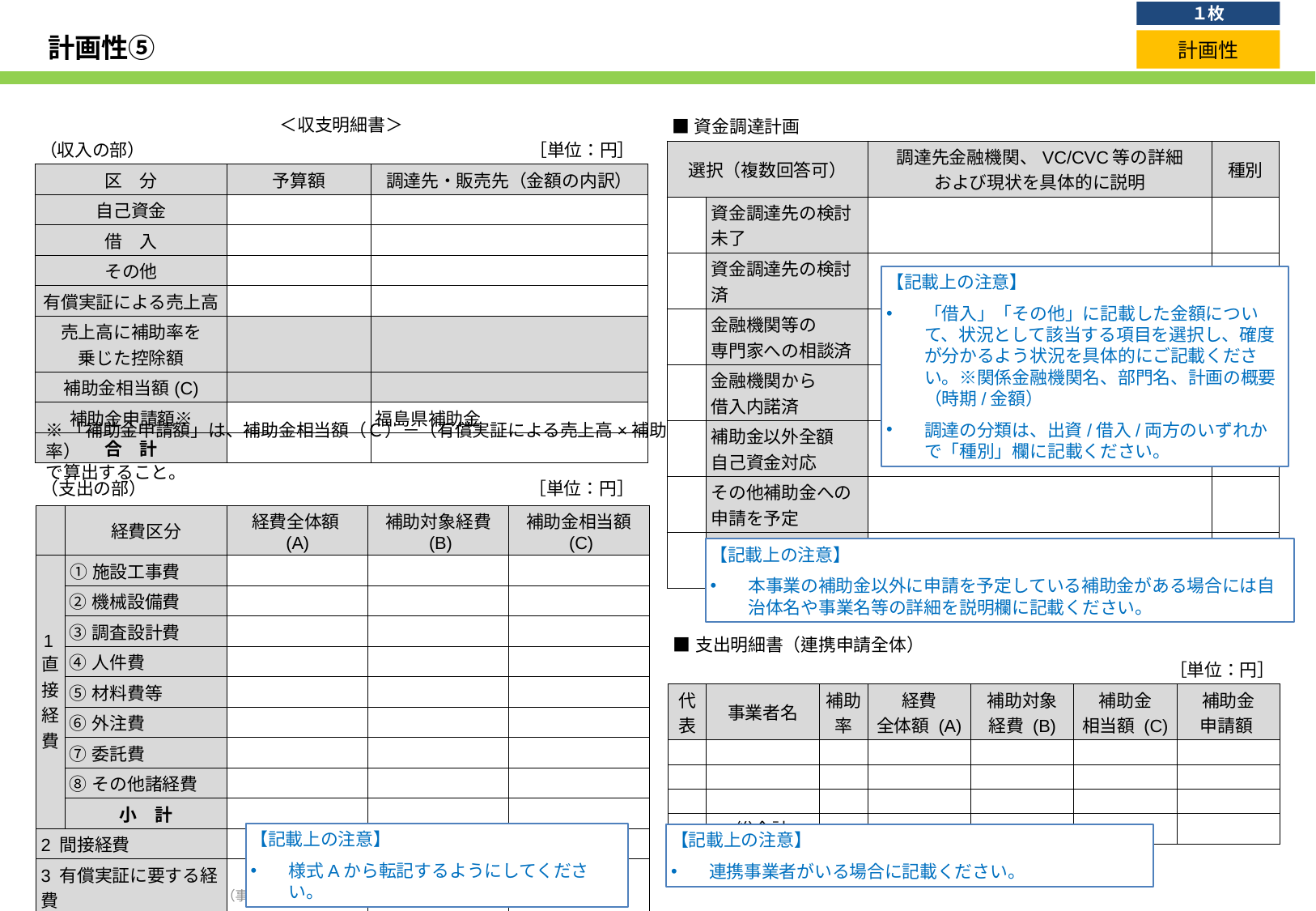

１枚
# 計画性⑤
計画性
| ＜収支明細書＞ （収入の部） 　　　　　　　　　　　　　　　　　　　　 　 ［単位：円］ |  |  |
| --- | --- | --- |
| 区　分 | 予算額 | 調達先・販売先（金額の内訳） |
| 自己資金 |  |  |
| 借　入 |  |  |
| その他 |  |  |
| 有償実証による売上高 |  |  |
| 売上高に補助率を 乗じた控除額 |  |  |
| 補助金相当額(C) |  |  |
| 補助金申請額※ |  | 福島県補助金 |
| 合　計 |  |  |
| ■資金調達計画 |  |  |  |
| --- | --- | --- | --- |
| 選択（複数回答可） |  | 調達先金融機関、VC/CVC等の詳細 および現状を具体的に説明 | 種別 |
|  | 資金調達先の検討未了 |  |  |
|  | 資金調達先の検討済 |  |  |
|  | 金融機関等の 専門家への相談済 |  |  |
|  | 金融機関から 借入内諾済 |  |  |
|  | 補助金以外全額 自己資金対応 |  |  |
|  | その他補助金への 申請を予定 |  |  |
|  | その他補助金の 交付決定済 |  | - |
【記載上の注意】
「借入」「その他」に記載した金額について、状況として該当する項目を選択し、確度が分かるよう状況を具体的にご記載ください。※関係金融機関名、部門名、計画の概要（時期/金額）
調達の分類は、出資/借入/両方のいずれかで「種別」欄に記載ください。
※「補助金申請額」は、補助金相当額（Ｃ）－（有償実証による売上高×補助率）
で算出すること。
| （支出の部）　　　　　　　　　　　　　　　　　　　　 ［単位：円］ |  |  |  |  |
| --- | --- | --- | --- | --- |
|  | 経費区分 | 経費全体額 (A) | 補助対象経費 (B) | 補助金相当額 (C) |
| 1直接経費 | ①施設工事費 |  |  |  |
|  | ②機械設備費 |  |  |  |
|  | ③調査設計費 |  |  |  |
|  | ④人件費 |  |  |  |
|  | ⑤材料費等 |  |  |  |
|  | ⑥外注費 |  |  |  |
|  | ⑦委託費 |  |  |  |
|  | ⑧その他諸経費 |  |  |  |
|  | 小　計 |  |  |  |
| 2 間接経費 |  |  |  |  |
| 3 有償実証に要する経費 |  |  |  |  |
| 合　計 |  |  |  |  |
【記載上の注意】
本事業の補助金以外に申請を予定している補助金がある場合には自治体名や事業名等の詳細を説明欄に記載ください。
| ■支出明細書（連携申請全体） ［単位：円］ |  |  |  |  |  |  |
| --- | --- | --- | --- | --- | --- | --- |
| 代表 | 事業者名 | 補助 率 | 経費 全体額 (A) | 補助対象 経費 (B) | 補助金 相当額 (C) | 補助金 申請額 |
|  |  |  |  |  |  |  |
|  |  |  |  |  |  |  |
|  |  |  |  |  |  |  |
|  | 総合計 | － |  |  |  |  |
【記載上の注意】
様式Aから転記するようにしてください。
【記載上の注意】
連携事業者がいる場合に記載ください。
22
「事業計画名」（事業者名A、事業者名B）